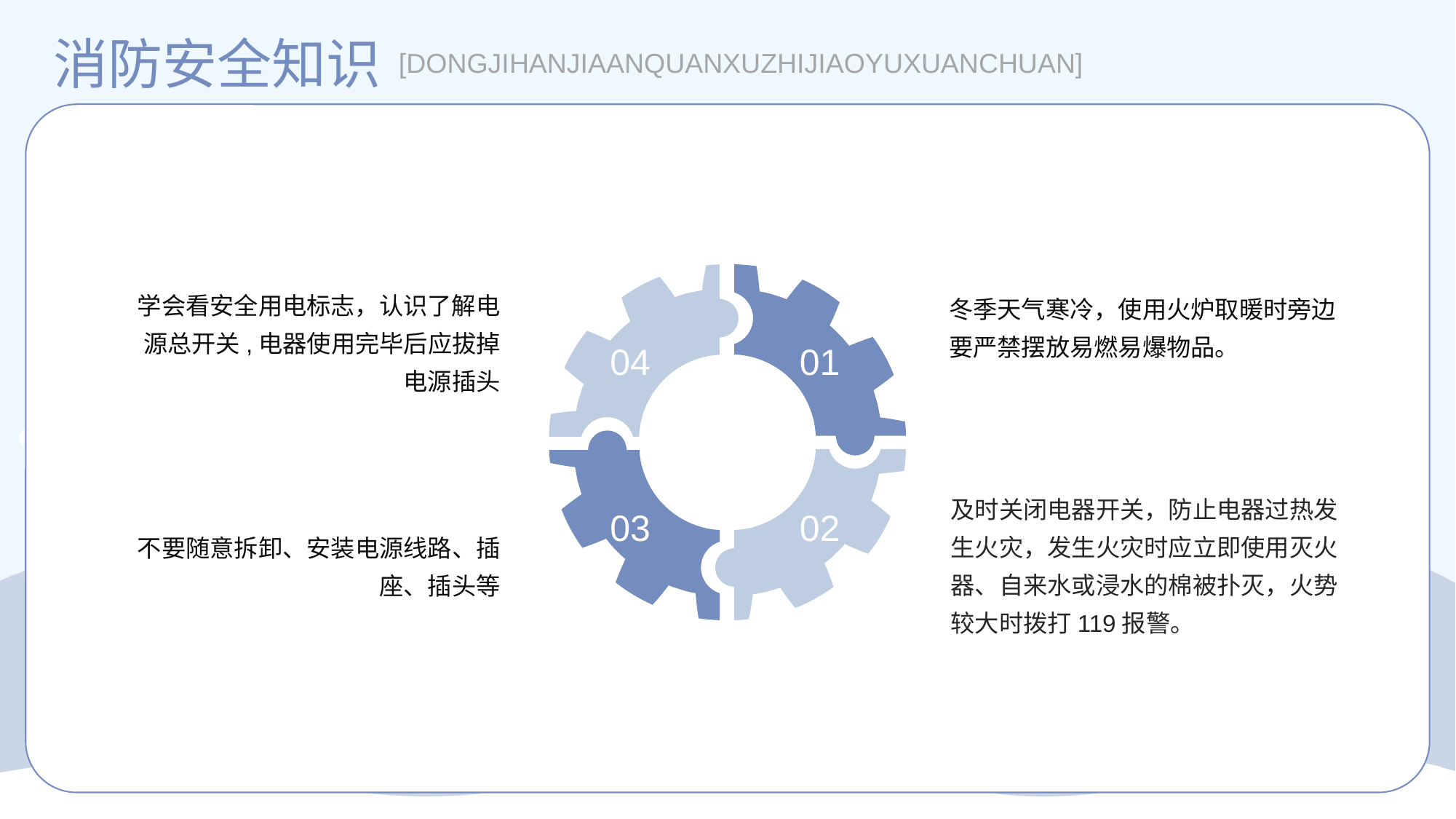

消防安全知识
[DONGJIHANJIAANQUANXUZHIJIAOYUXUANCHUAN]

04
01
03
02
学会看安全用电标志，认识了解电源总开关,电器使用完毕后应拔掉电源插头
冬季天气寒冷，使用火炉取暖时旁边要严禁摆放易燃易爆物品。
及时关闭电器开关，防止电器过热发生火灾，发生火灾时应立即使用灭火器、自来水或浸水的棉被扑灭，火势较大时拨打119报警。
不要随意拆卸、安装电源线路、插座、插头等